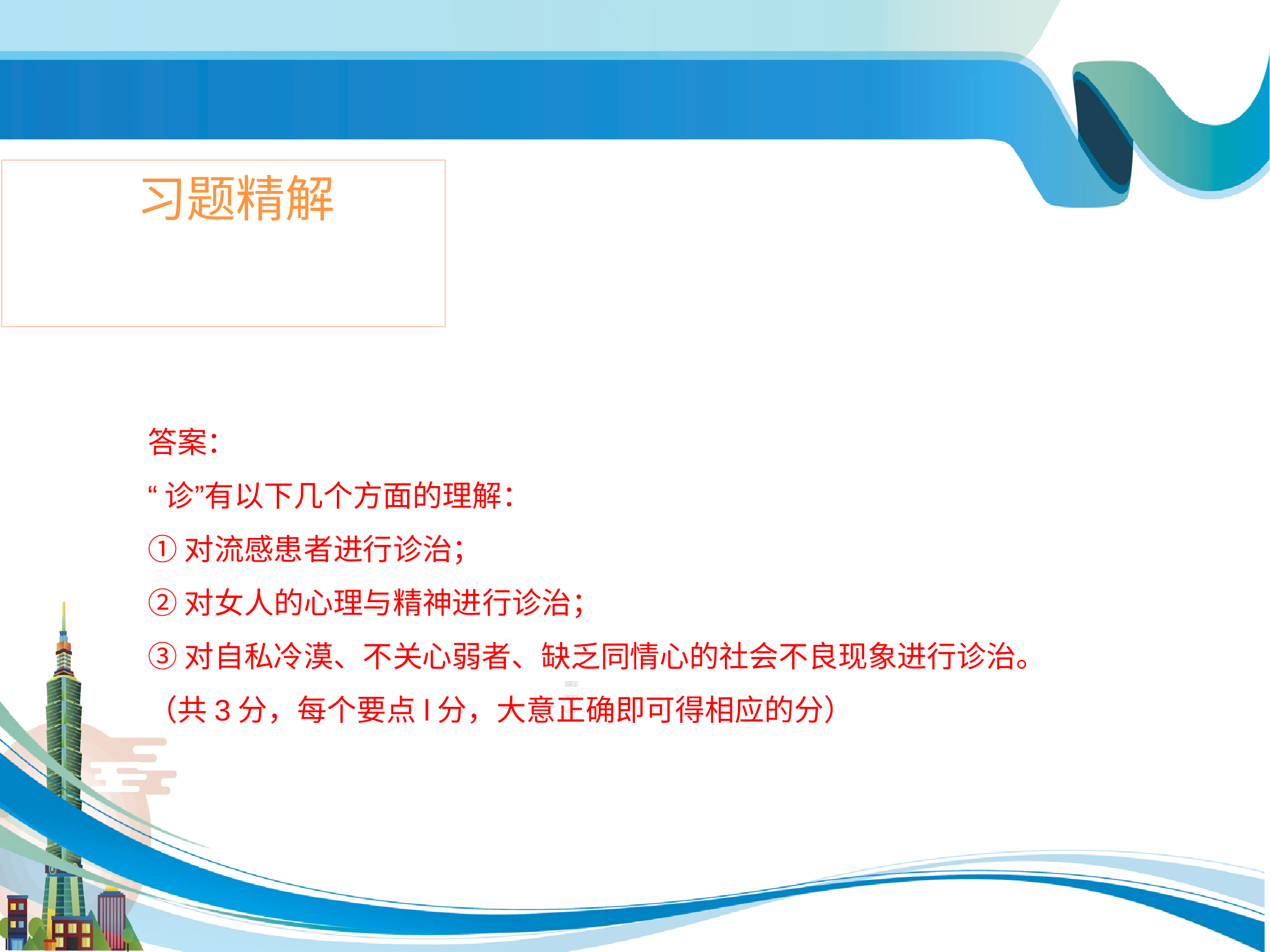

# 习题精解
答案：
“诊”有以下几个方面的理解：
①对流感患者进行诊治；
②对女人的心理与精神进行诊治；
③对自私冷漠、不关心弱者、缺乏同情心的社会不良现象进行诊治。
（共3分，每个要点l分，大意正确即可得相应的分）